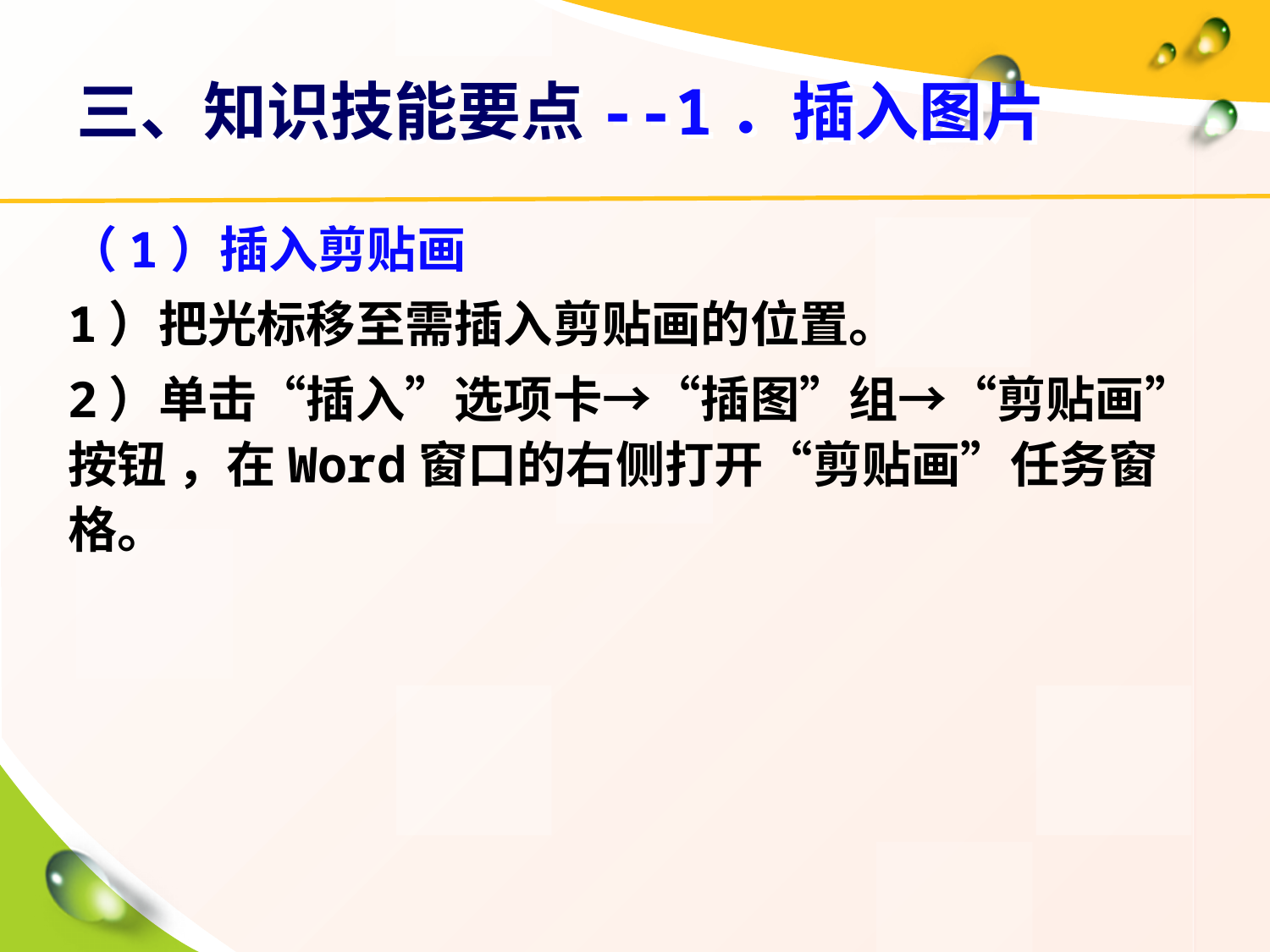

# 三、知识技能要点--1．插入图片
（1）插入剪贴画
1）把光标移至需插入剪贴画的位置。
2）单击“插入”选项卡→“插图”组→“剪贴画”按钮 ，在Word窗口的右侧打开“剪贴画”任务窗格。